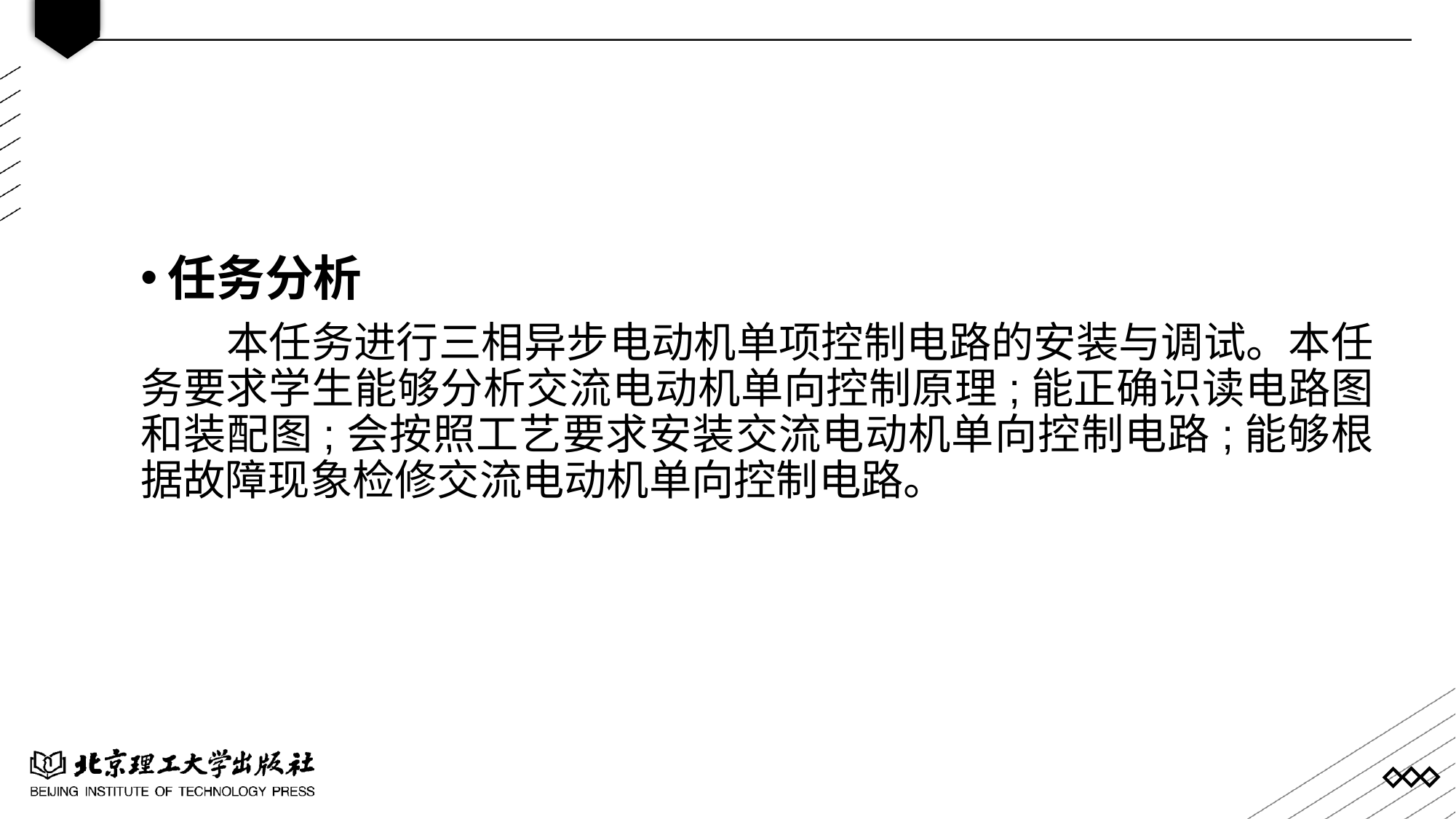

任务分析
本任务进行三相异步电动机单项控制电路的安装与调试。本任务要求学生能够分析交流电动机单向控制原理;能正确识读电路图和装配图;会按照工艺要求安装交流电动机单向控制电路;能够根据故障现象检修交流电动机单向控制电路。